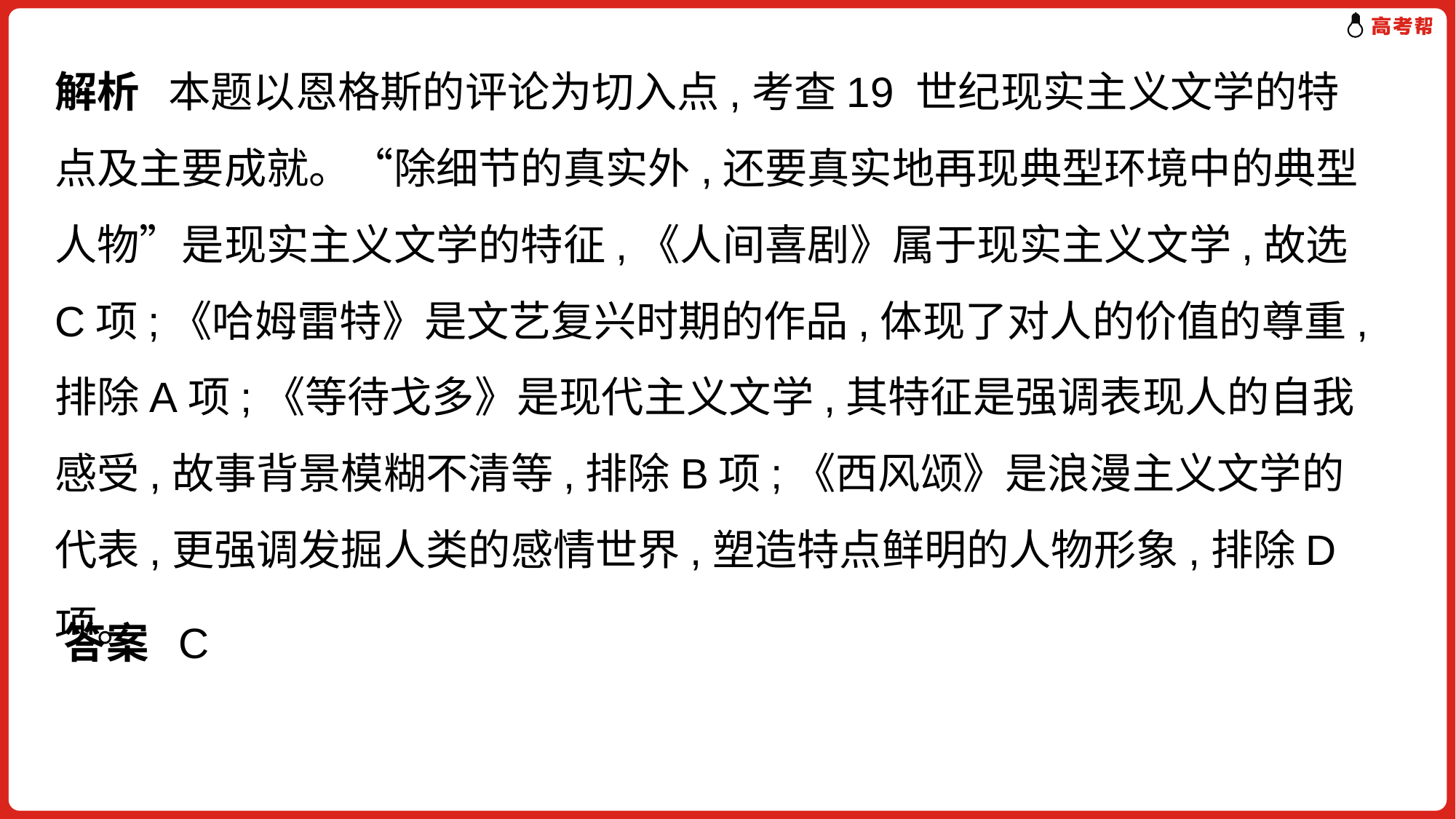

解析   本题以恩格斯的评论为切入点,考查19 世纪现实主义文学的特点及主要成就。“除细节的真实外,还要真实地再现典型环境中的典型人物”是现实主义文学的特征,《人间喜剧》属于现实主义文学,故选C项;《哈姆雷特》是文艺复兴时期的作品,体现了对人的价值的尊重,排除A项;《等待戈多》是现代主义文学,其特征是强调表现人的自我感受,故事背景模糊不清等,排除B项;《西风颂》是浪漫主义文学的代表,更强调发掘人类的感情世界,塑造特点鲜明的人物形象,排除D项。
 答案  C